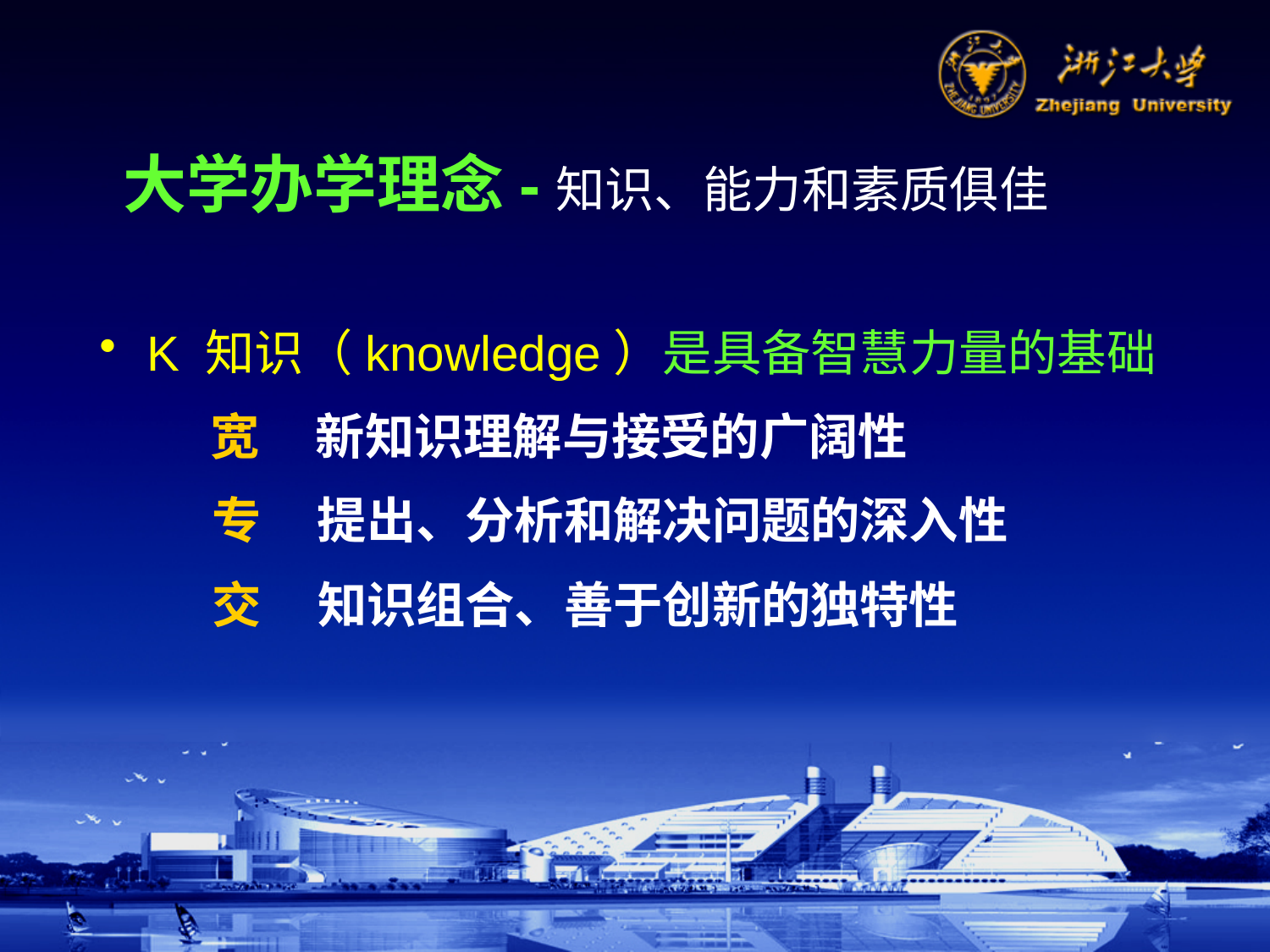

大学办学理念-知识、能力和素质俱佳
K 知识（knowledge）是具备智慧力量的基础
         宽     新知识理解与接受的广阔性
         专     提出、分析和解决问题的深入性
         交     知识组合、善于创新的独特性